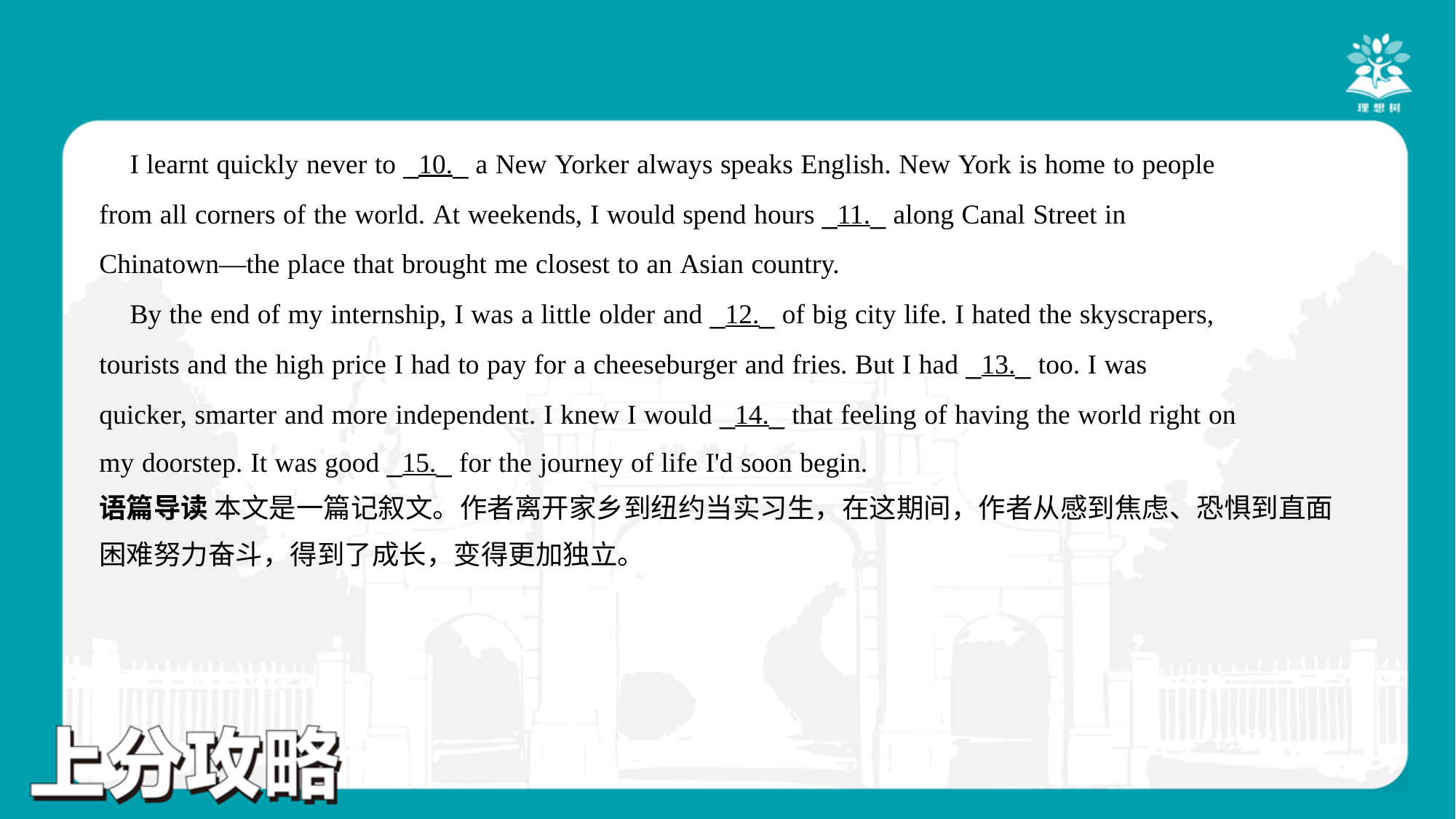

I learnt quickly never to _10._ a New Yorker always speaks English. New York is home to people
from all corners of the world. At weekends, I would spend hours _11._ along Canal Street in
Chinatown—the place that brought me closest to an Asian country.
    By the end of my internship, I was a little older and _12._ of big city life. I hated the skyscrapers,
tourists and the high price I had to pay for a cheeseburger and fries. But I had _13._ too. I was
quicker, smarter and more independent. I knew I would _14._ that feeling of having the world right on
my doorstep. It was good _15._ for the journey of life I'd soon begin.#6
语篇导读 本文是一篇记叙文。作者离开家乡到纽约当实习生，在这期间，作者从感到焦虑、恐惧到直面
困难努力奋斗，得到了成长，变得更加独立。